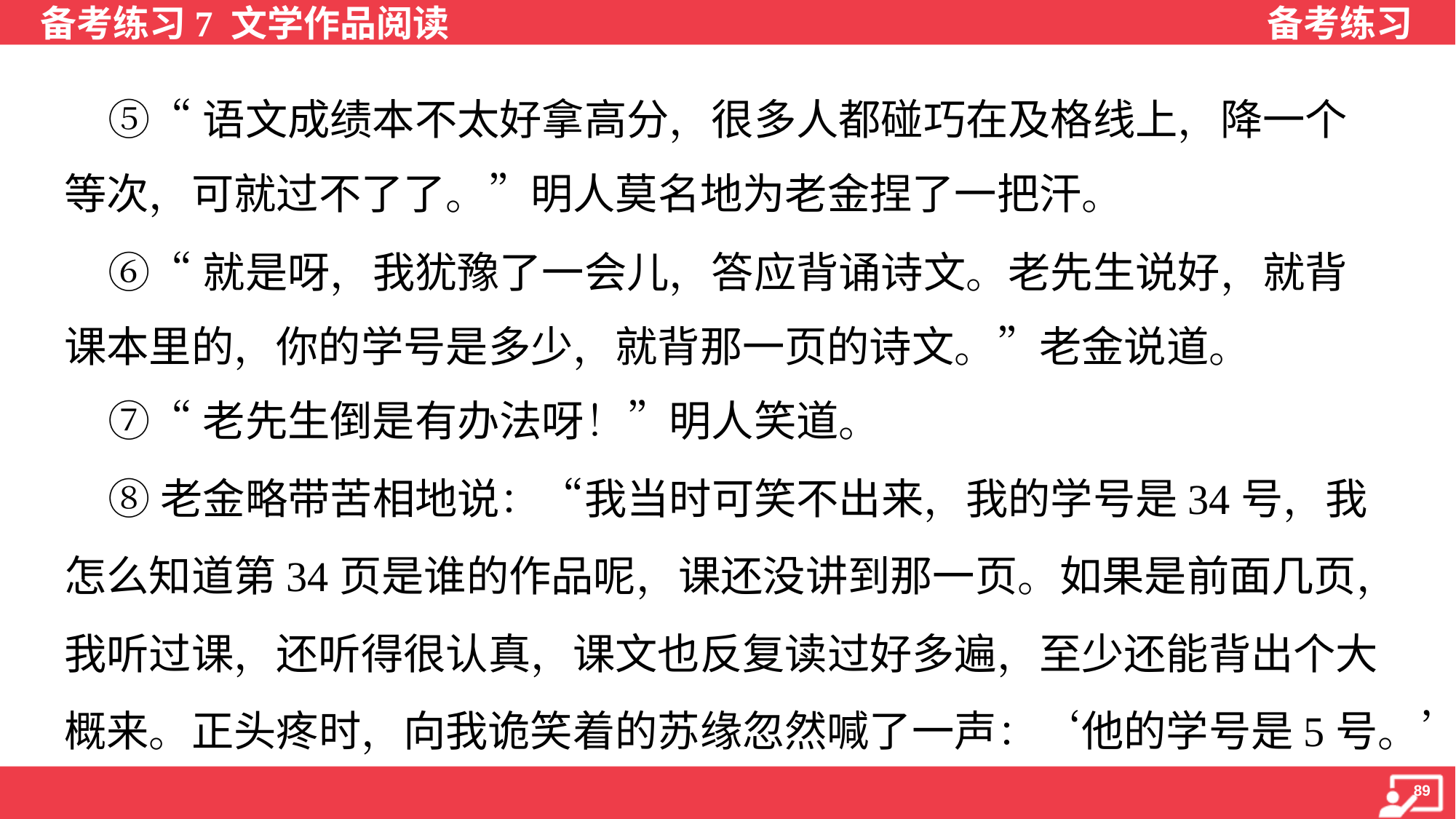

⑤“语文成绩本不太好拿高分，很多人都碰巧在及格线上，降一个
等次，可就过不了了。”明人莫名地为老金捏了一把汗。
    ⑥“就是呀，我犹豫了一会儿，答应背诵诗文。老先生说好，就背
课本里的，你的学号是多少，就背那一页的诗文。”老金说道。
    ⑦“老先生倒是有办法呀！”明人笑道。
    ⑧老金略带苦相地说：“我当时可笑不出来，我的学号是34号，我
怎么知道第34页是谁的作品呢，课还没讲到那一页。如果是前面几页，
我听过课，还听得很认真，课文也反复读过好多遍，至少还能背出个大
概来。正头疼时，向我诡笑着的苏缘忽然喊了一声：‘他的学号是5号。’